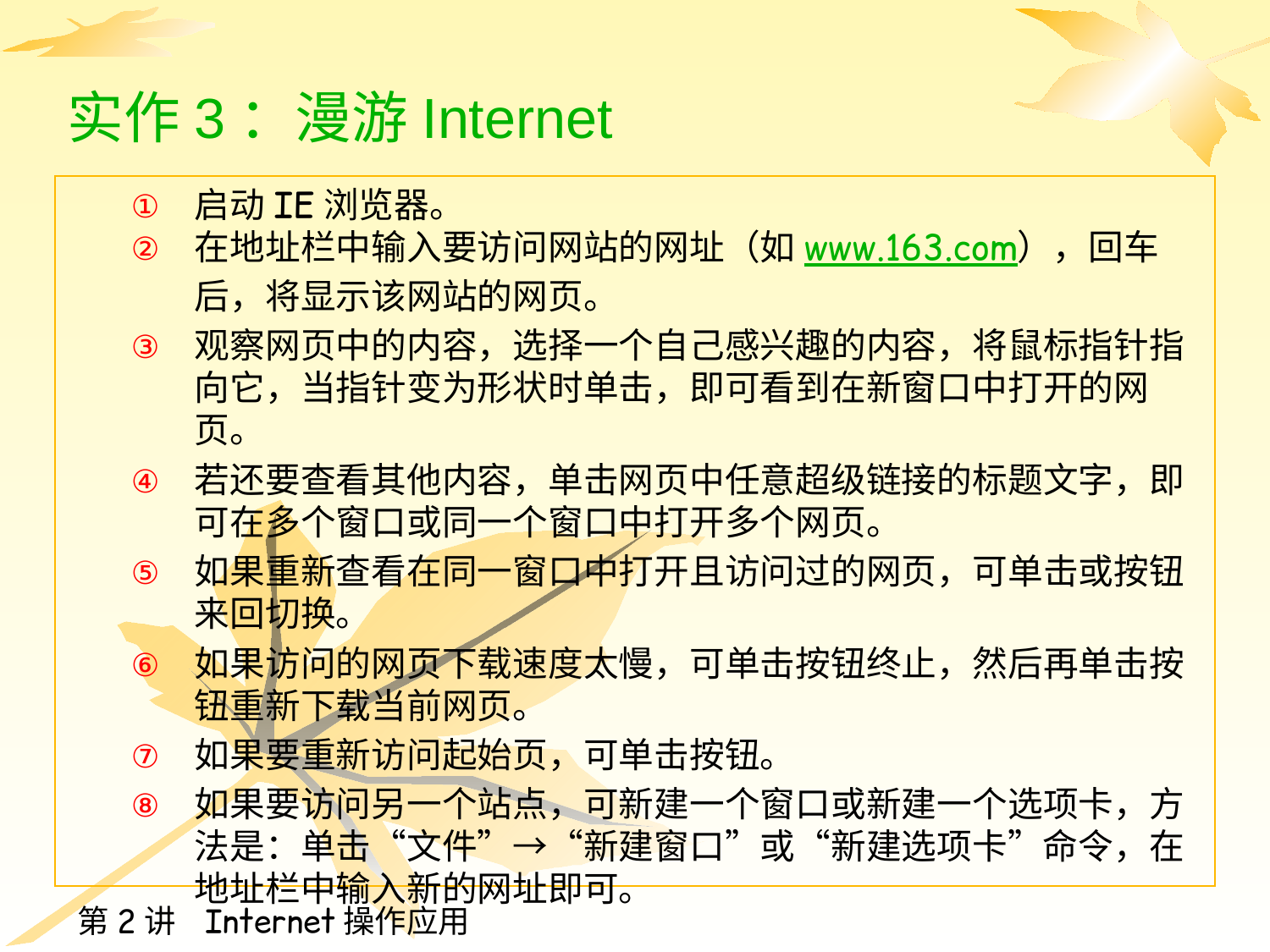

# 实作3：漫游Internet
启动IE浏览器。
在地址栏中输入要访问网站的网址（如www.163.com），回车后，将显示该网站的网页。
观察网页中的内容，选择一个自己感兴趣的内容，将鼠标指针指向它，当指针变为形状时单击，即可看到在新窗口中打开的网页。
若还要查看其他内容，单击网页中任意超级链接的标题文字，即可在多个窗口或同一个窗口中打开多个网页。
如果重新查看在同一窗口中打开且访问过的网页，可单击或按钮来回切换。
如果访问的网页下载速度太慢，可单击按钮终止，然后再单击按钮重新下载当前网页。
如果要重新访问起始页，可单击按钮。
如果要访问另一个站点，可新建一个窗口或新建一个选项卡，方法是：单击“文件”→“新建窗口”或“新建选项卡”命令，在地址栏中输入新的网址即可。